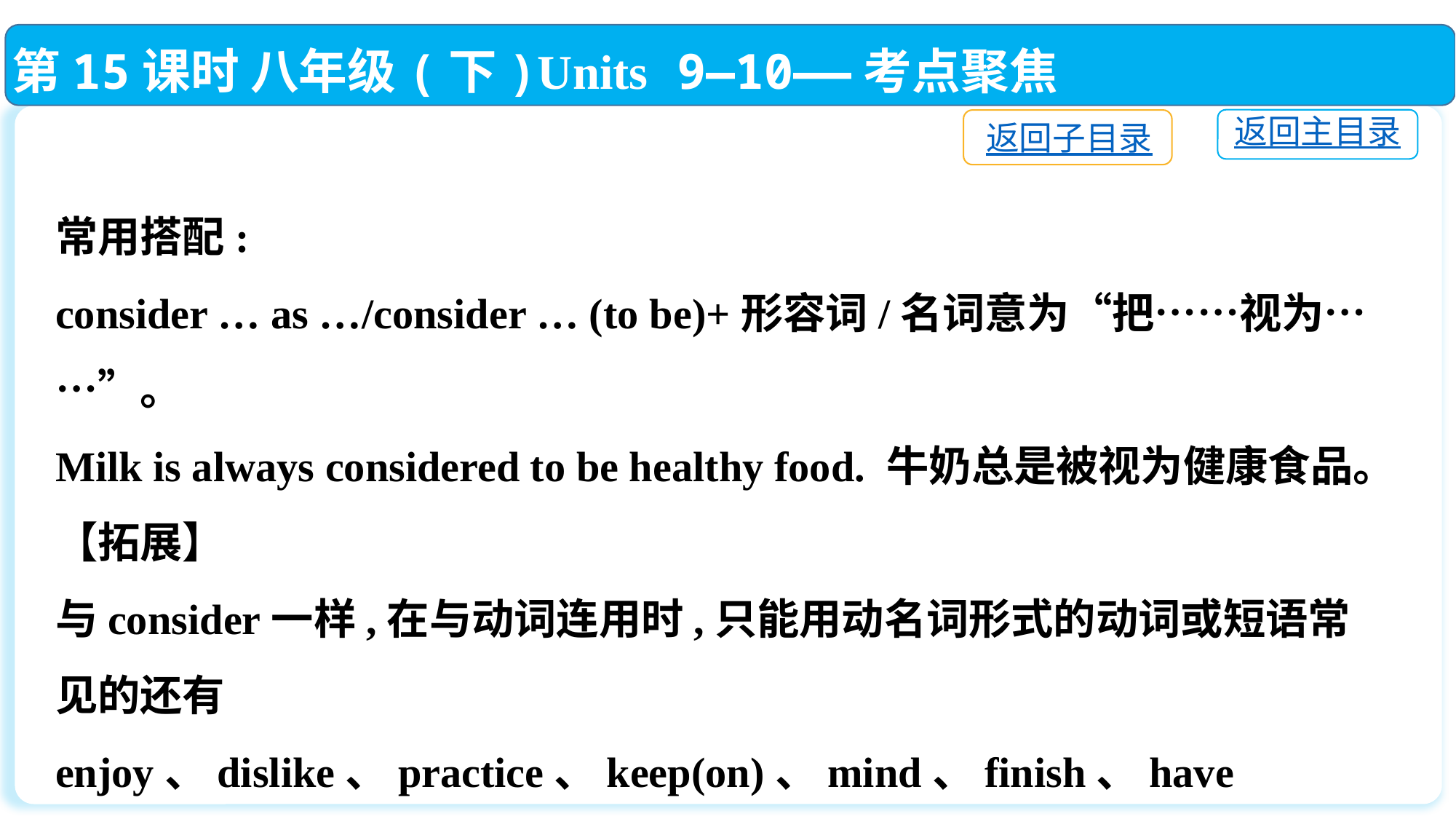

第15课时 八年级(下)Units 9—10——考点聚焦

返回主目录

返回子目录
常用搭配:
consider … as …/consider … (to be)+形容词/名词意为“把……视为……”。
Milk is always considered to be healthy food. 牛奶总是被视为健康食品。
【拓展】
与consider一样,在与动词连用时,只能用动名词形式的动词或短语常见的还有enjoy、dislike、practice、keep(on)、mind、finish、have fun/difficulty、feel like、look forward to、be worth、be busy等。